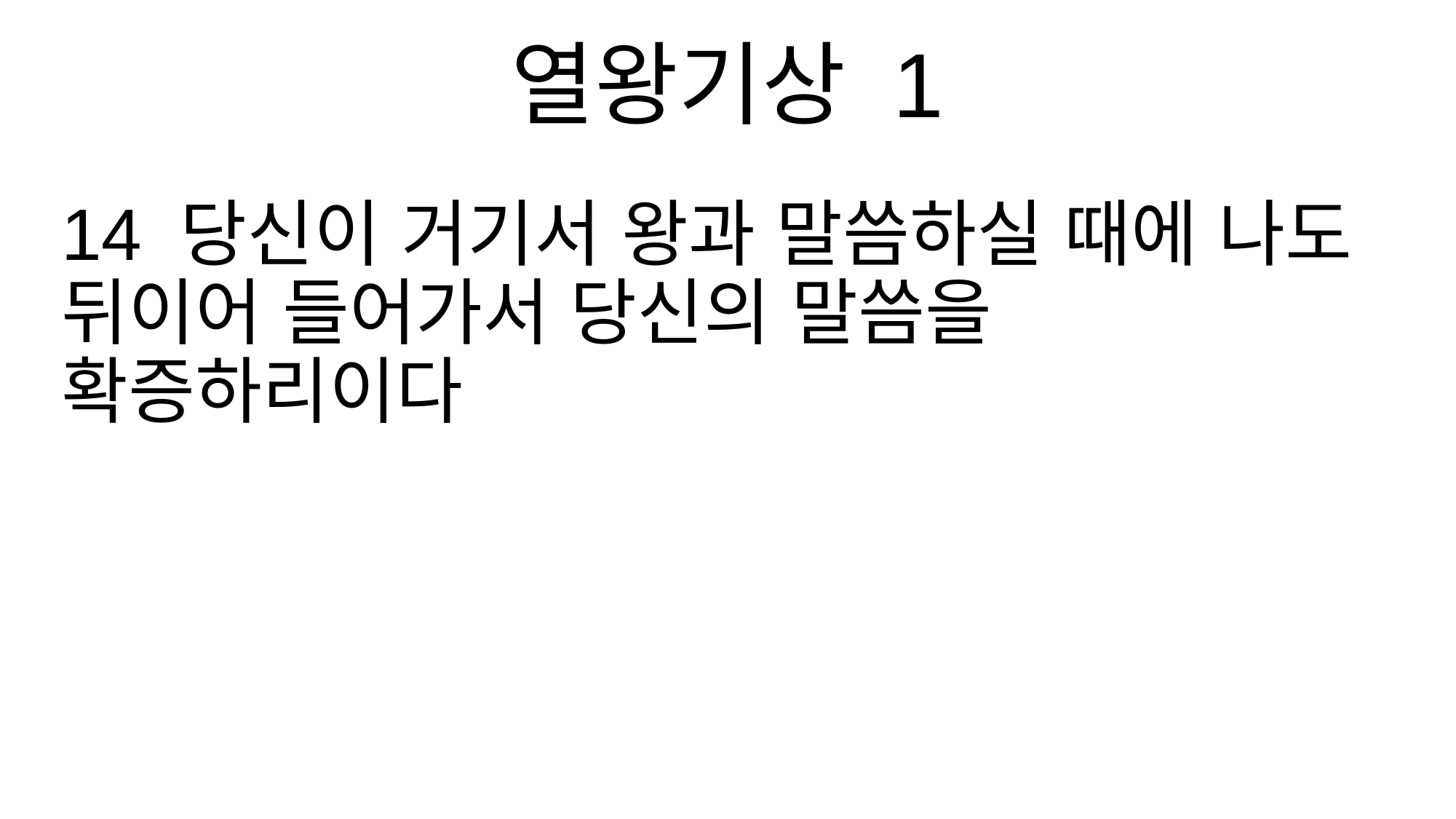

열왕기상 1
14 당신이 거기서 왕과 말씀하실 때에 나도 뒤이어 들어가서 당신의 말씀을 확증하리이다